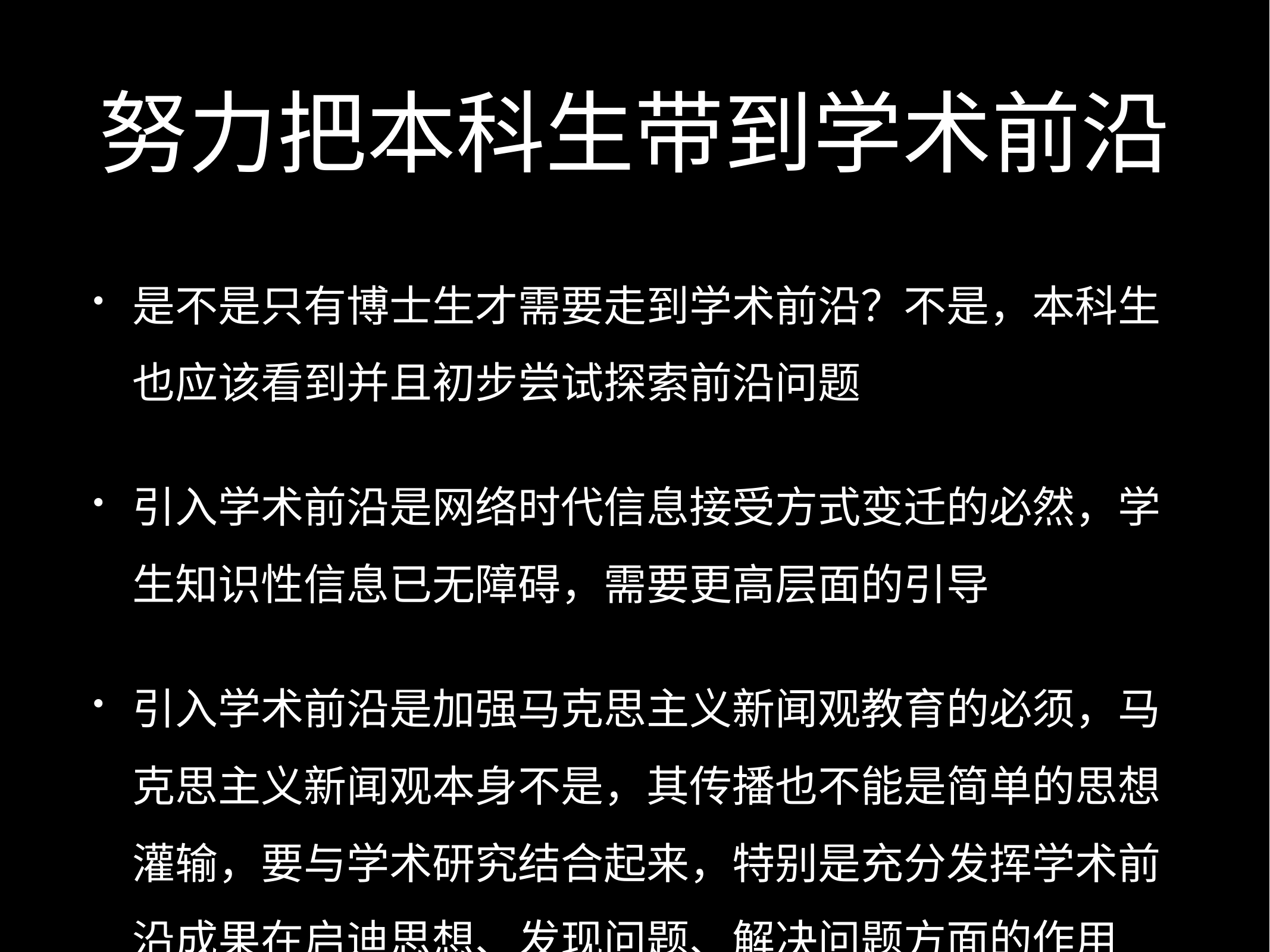

# 努力把本科生带到学术前沿
是不是只有博士生才需要走到学术前沿？不是，本科生也应该看到并且初步尝试探索前沿问题
引入学术前沿是网络时代信息接受方式变迁的必然，学生知识性信息已无障碍，需要更高层面的引导
引入学术前沿是加强马克思主义新闻观教育的必须，马克思主义新闻观本身不是，其传播也不能是简单的思想灌输，要与学术研究结合起来，特别是充分发挥学术前沿成果在启迪思想、发现问题、解决问题方面的作用